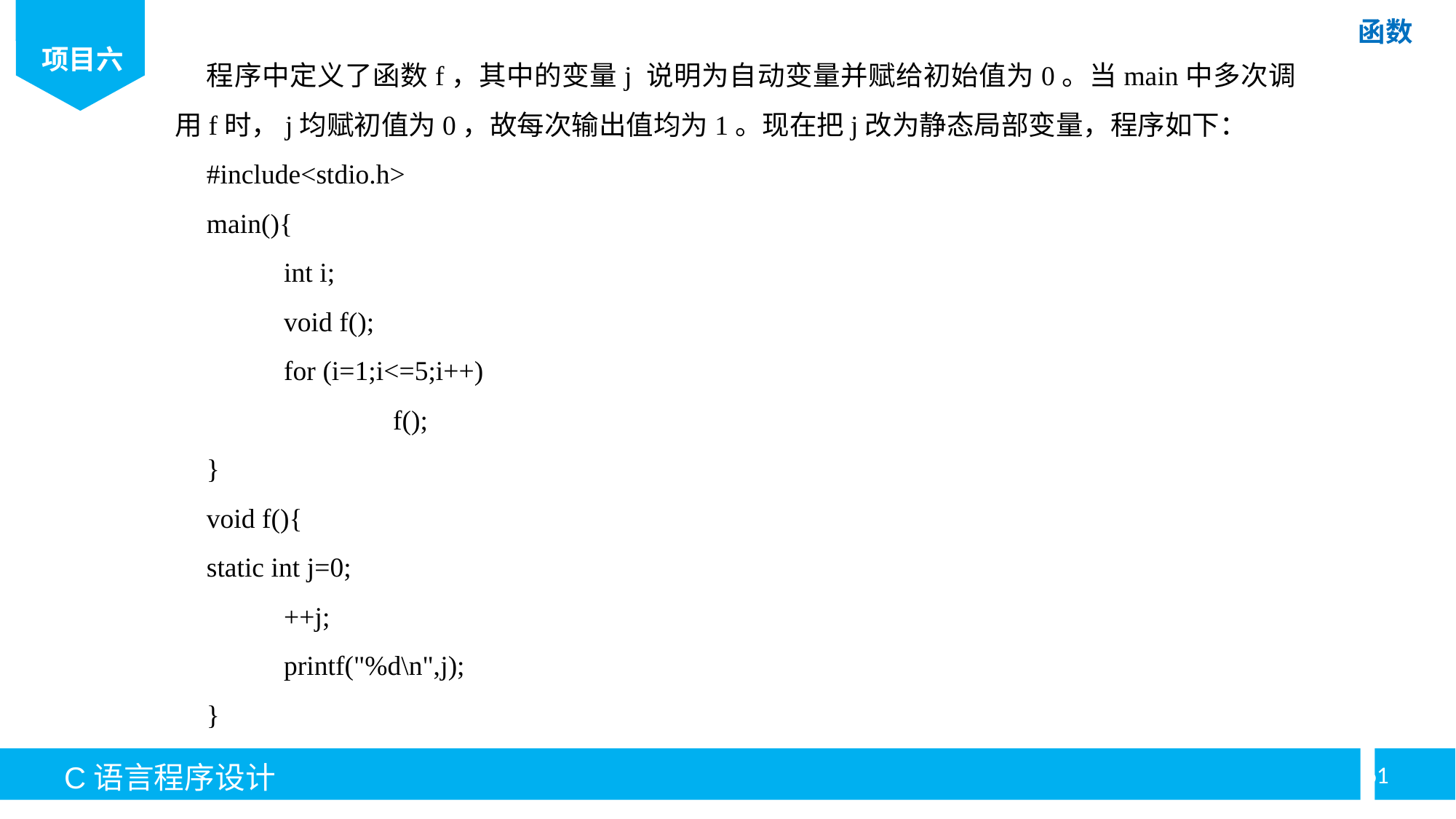

程序中定义了函数f，其中的变量j 说明为自动变量并赋给初始值为0。当main中多次调用f时，j均赋初值为0，故每次输出值均为1。现在把j改为静态局部变量，程序如下：
#include<stdio.h>
main(){
	int i;
	void f();
	for (i=1;i<=5;i++)
		f();
}
void f(){
static int j=0;
	++j;
	printf("%d\n",j);
}